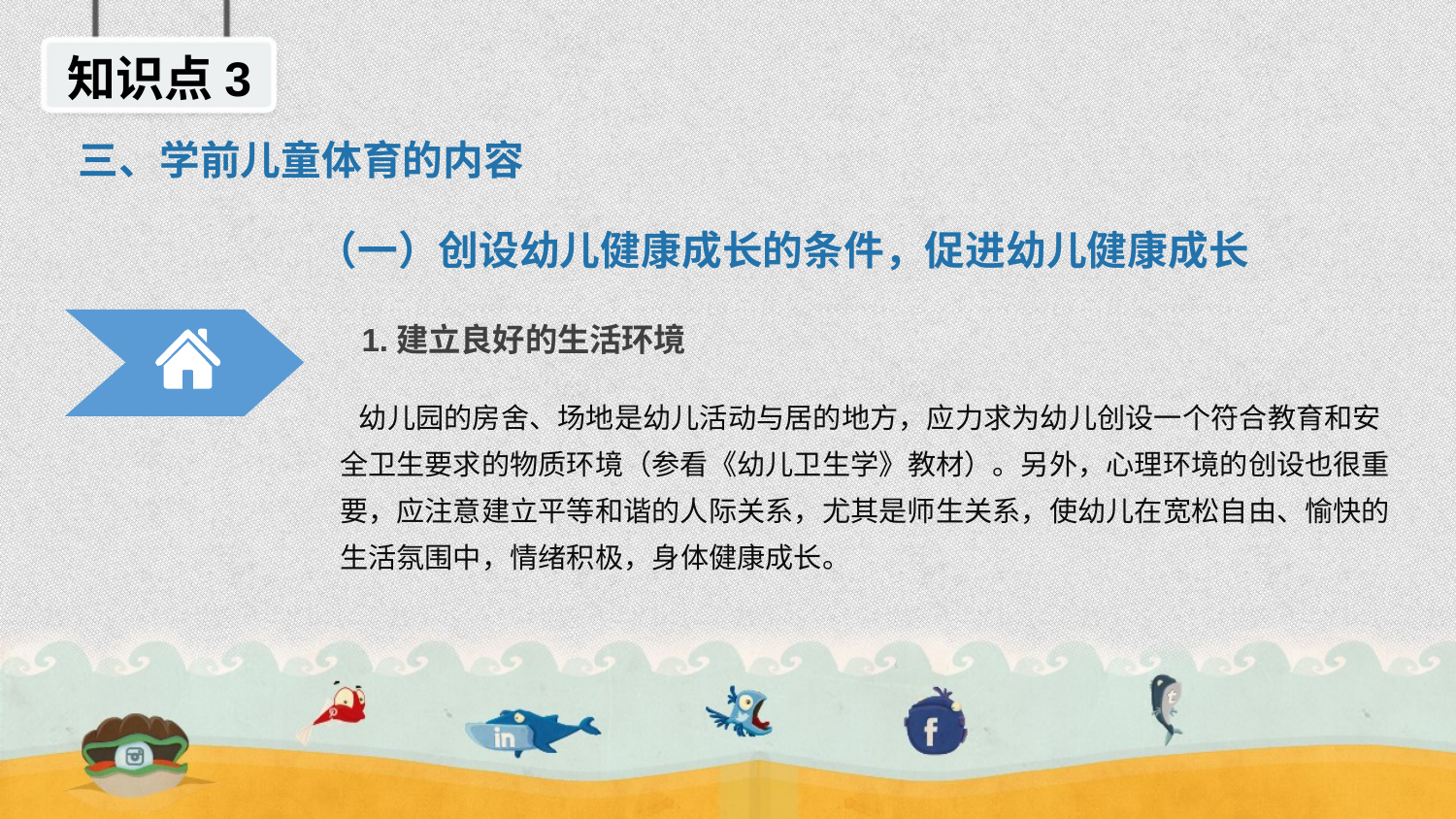

知识点3
三、学前儿童体育的内容
（一）创设幼儿健康成长的条件，促进幼儿健康成长

1.建立良好的生活环境
  幼儿园的房舍、场地是幼儿活动与居的地方，应力求为幼儿创设一个符合教育和安全卫生要求的物质环境（参看《幼儿卫生学》教材）。另外，心理环境的创设也很重要，应注意建立平等和谐的人际关系，尤其是师生关系，使幼儿在宽松自由、愉快的生活氛围中，情绪积极，身体健康成长。